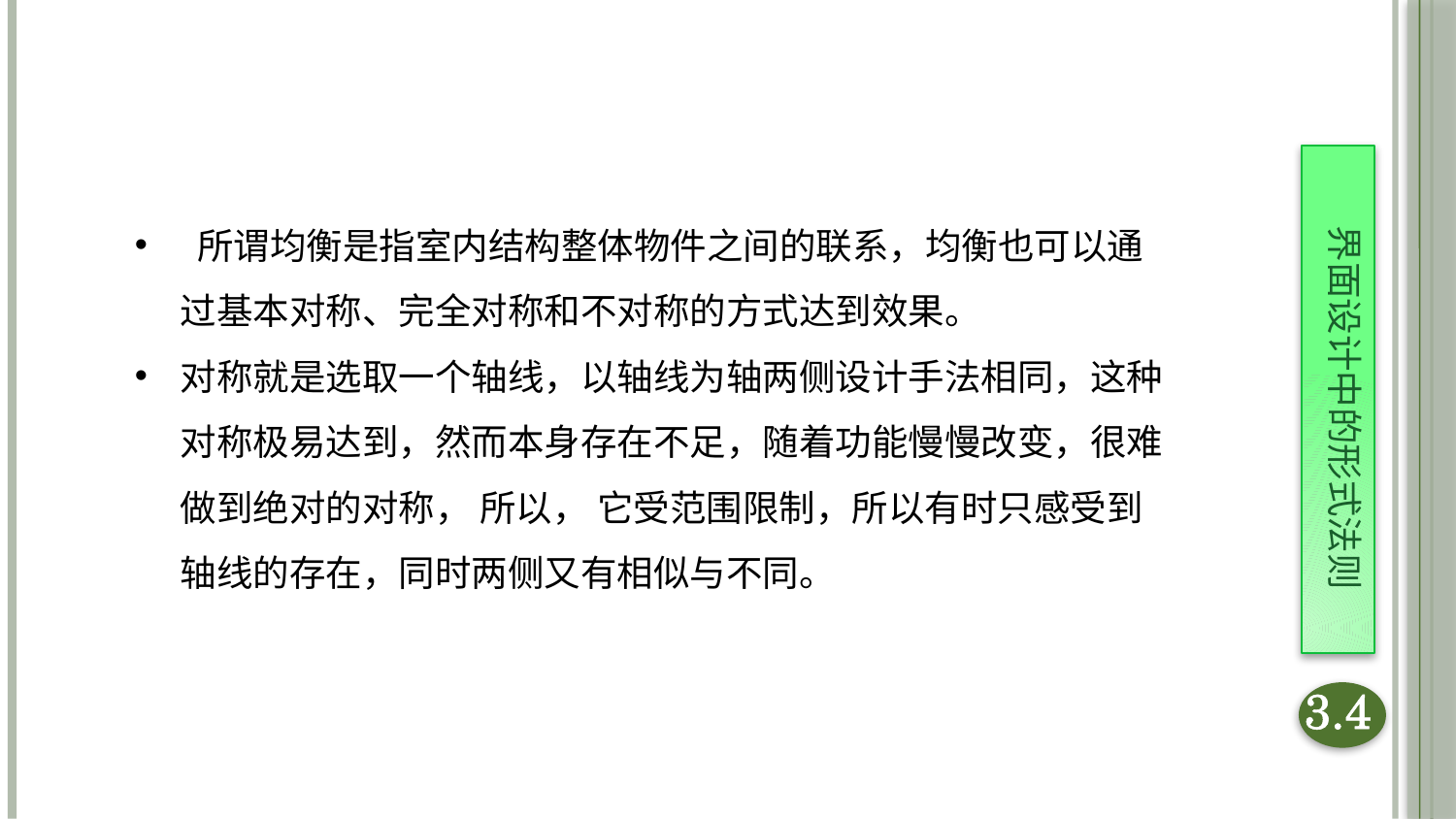

界面设计中的形式法则
 所谓均衡是指室内结构整体物件之间的联系，均衡也可以通过基本对称、完全对称和不对称的方式达到效果。
对称就是选取一个轴线，以轴线为轴两侧设计手法相同，这种对称极易达到，然而本身存在不足，随着功能慢慢改变，很难做到绝对的对称， 所以， 它受范围限制，所以有时只感受到轴线的存在，同时两侧又有相似与不同。
3.4